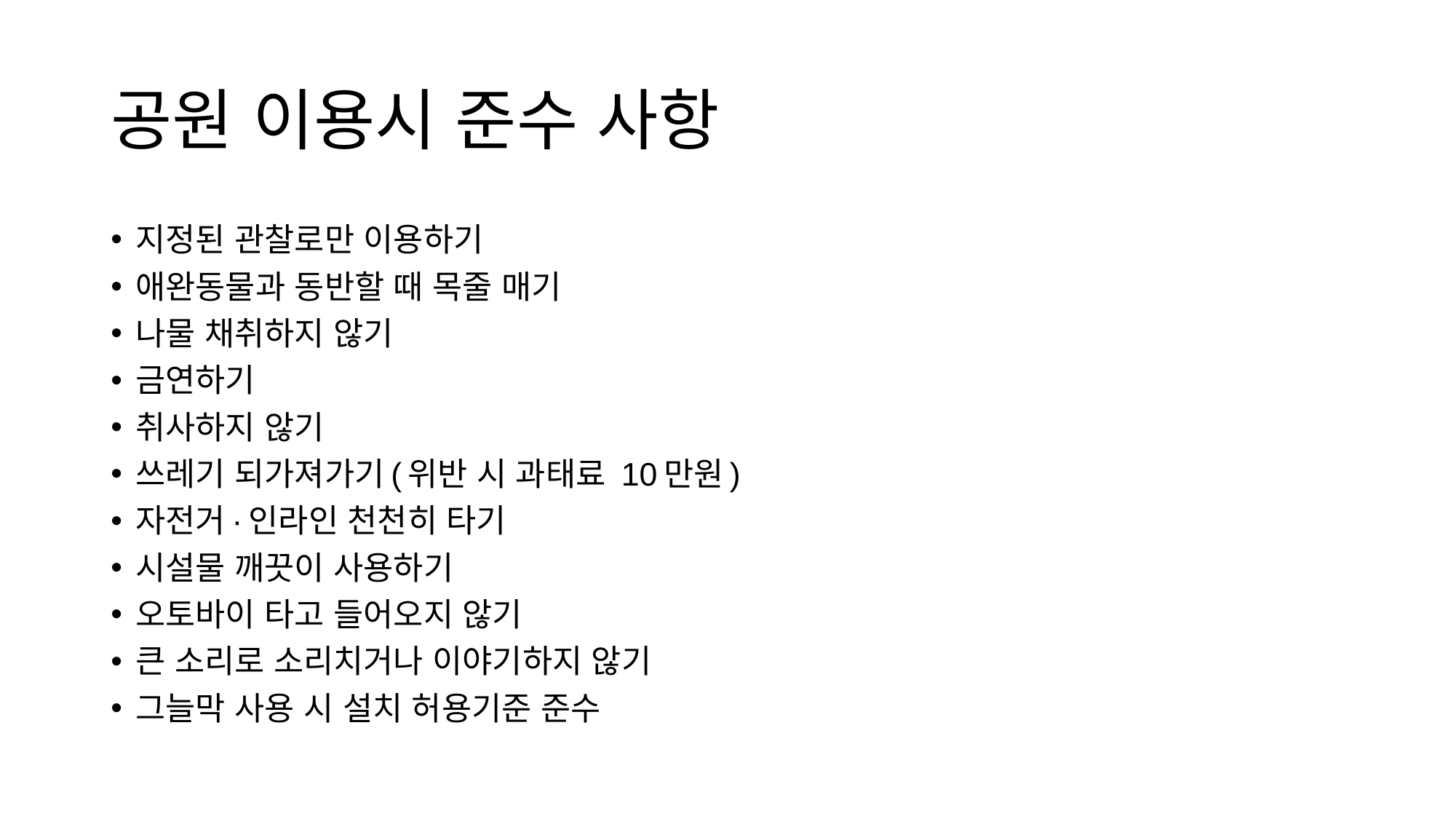

# 공원 이용시 준수 사항
지정된 관찰로만 이용하기
애완동물과 동반할 때 목줄 매기
나물 채취하지 않기
금연하기
취사하지 않기
쓰레기 되가져가기(위반 시 과태료 10만원)
자전거·인라인 천천히 타기
시설물 깨끗이 사용하기
오토바이 타고 들어오지 않기
큰 소리로 소리치거나 이야기하지 않기
그늘막 사용 시 설치 허용기준 준수